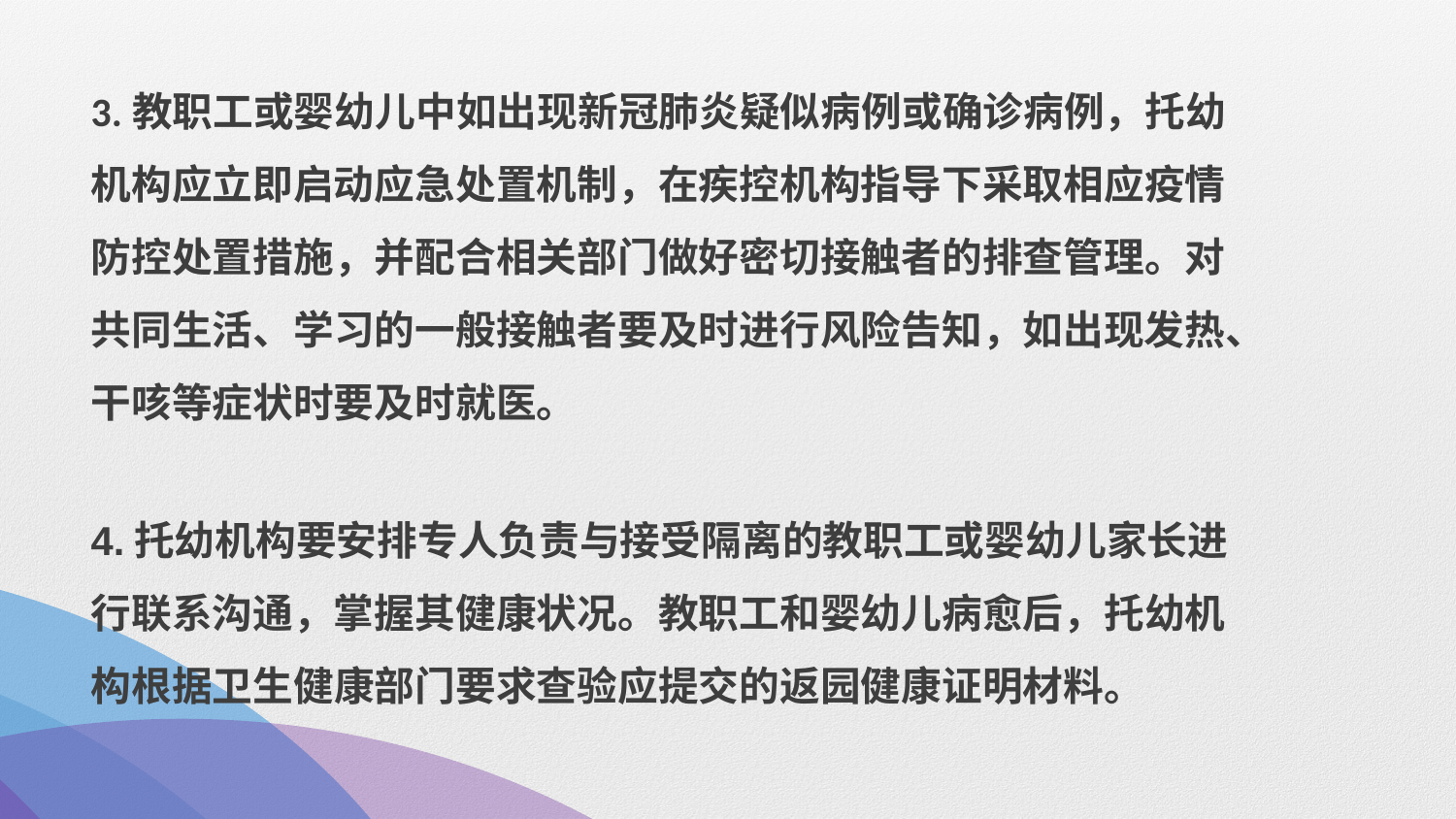

3.教职工或婴幼儿中如出现新冠肺炎疑似病例或确诊病例，托幼机构应立即启动应急处置机制，在疾控机构指导下采取相应疫情防控处置措施，并配合相关部门做好密切接触者的排查管理。对共同生活、学习的一般接触者要及时进行风险告知，如出现发热、干咳等症状时要及时就医。
4.托幼机构要安排专人负责与接受隔离的教职工或婴幼儿家长进行联系沟通，掌握其健康状况。教职工和婴幼儿病愈后，托幼机构根据卫生健康部门要求查验应提交的返园健康证明材料。

部门：XXX   汇报人：xxx